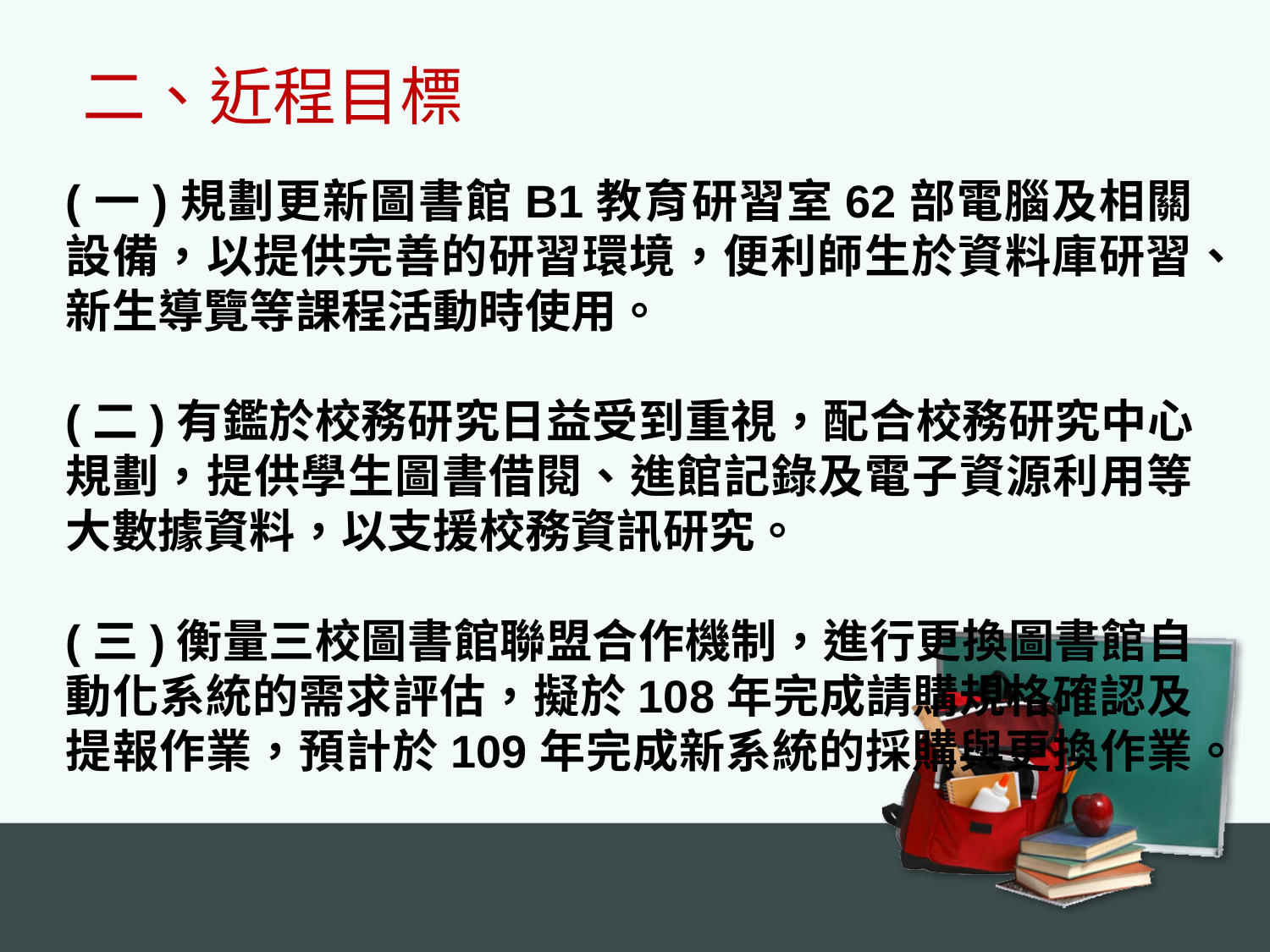

二、近程目標
(一)規劃更新圖書館B1教育研習室62部電腦及相關設備，以提供完善的研習環境，便利師生於資料庫研習、新生導覽等課程活動時使用。

(二)有鑑於校務研究日益受到重視，配合校務研究中心規劃，提供學生圖書借閱、進館記錄及電子資源利用等大數據資料，以支援校務資訊研究。

(三)衡量三校圖書館聯盟合作機制，進行更換圖書館自動化系統的需求評估，擬於108年完成請購規格確認及提報作業，預計於109年完成新系統的採購與更換作業。